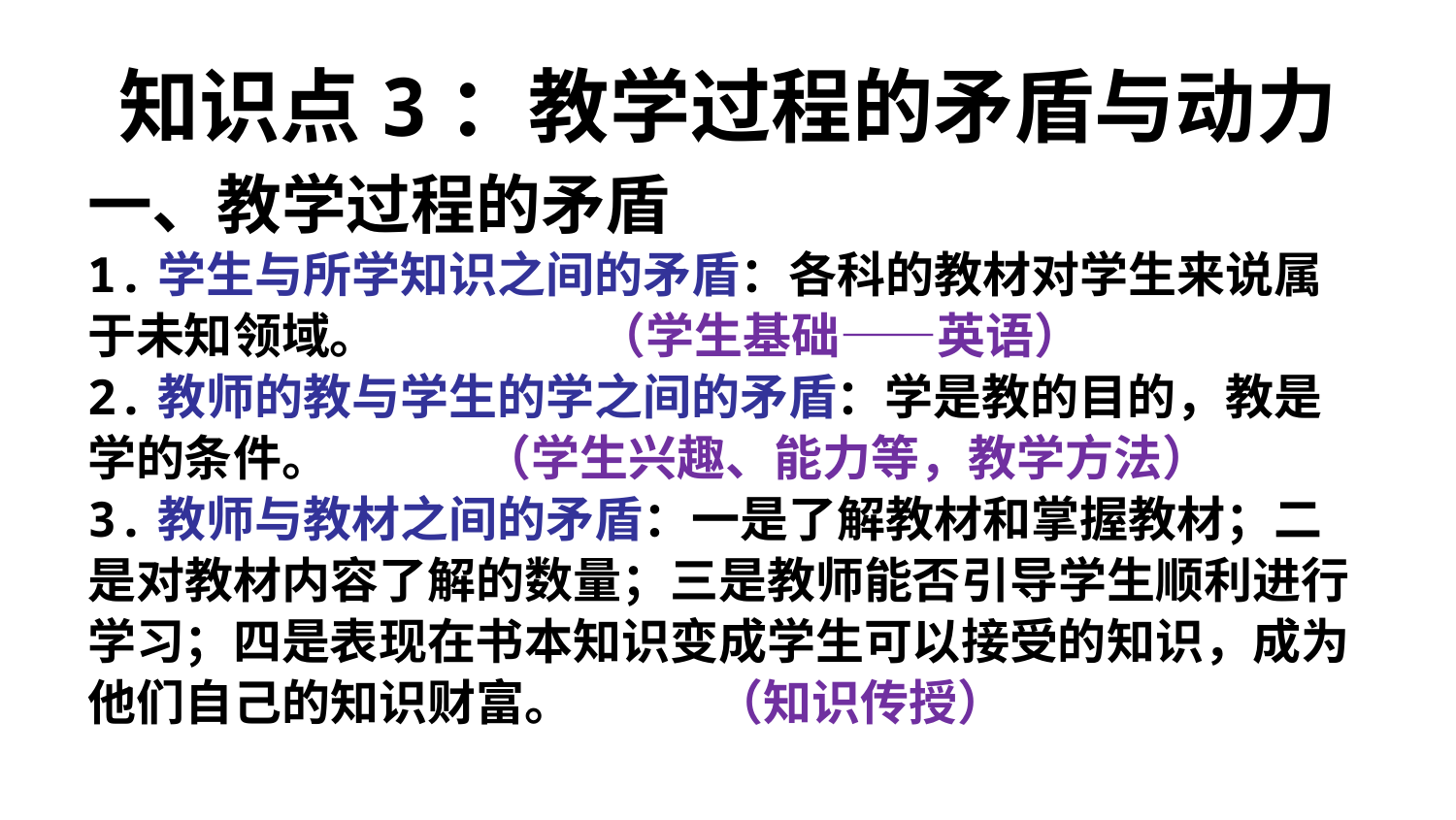

# 知识点3：教学过程的矛盾与动力
一、教学过程的矛盾
1.学生与所学知识之间的矛盾：各科的教材对学生来说属于未知领域。                    （学生基础——英语）
2.教师的教与学生的学之间的矛盾：学是教的目的，教是学的条件。              （学生兴趣、能力等，教学方法）
3.教师与教材之间的矛盾：一是了解教材和掌握教材；二是对教材内容了解的数量；三是教师能否引导学生顺利进行学习；四是表现在书本知识变成学生可以接受的知识，成为他们自己的知识财富。             （知识传授）